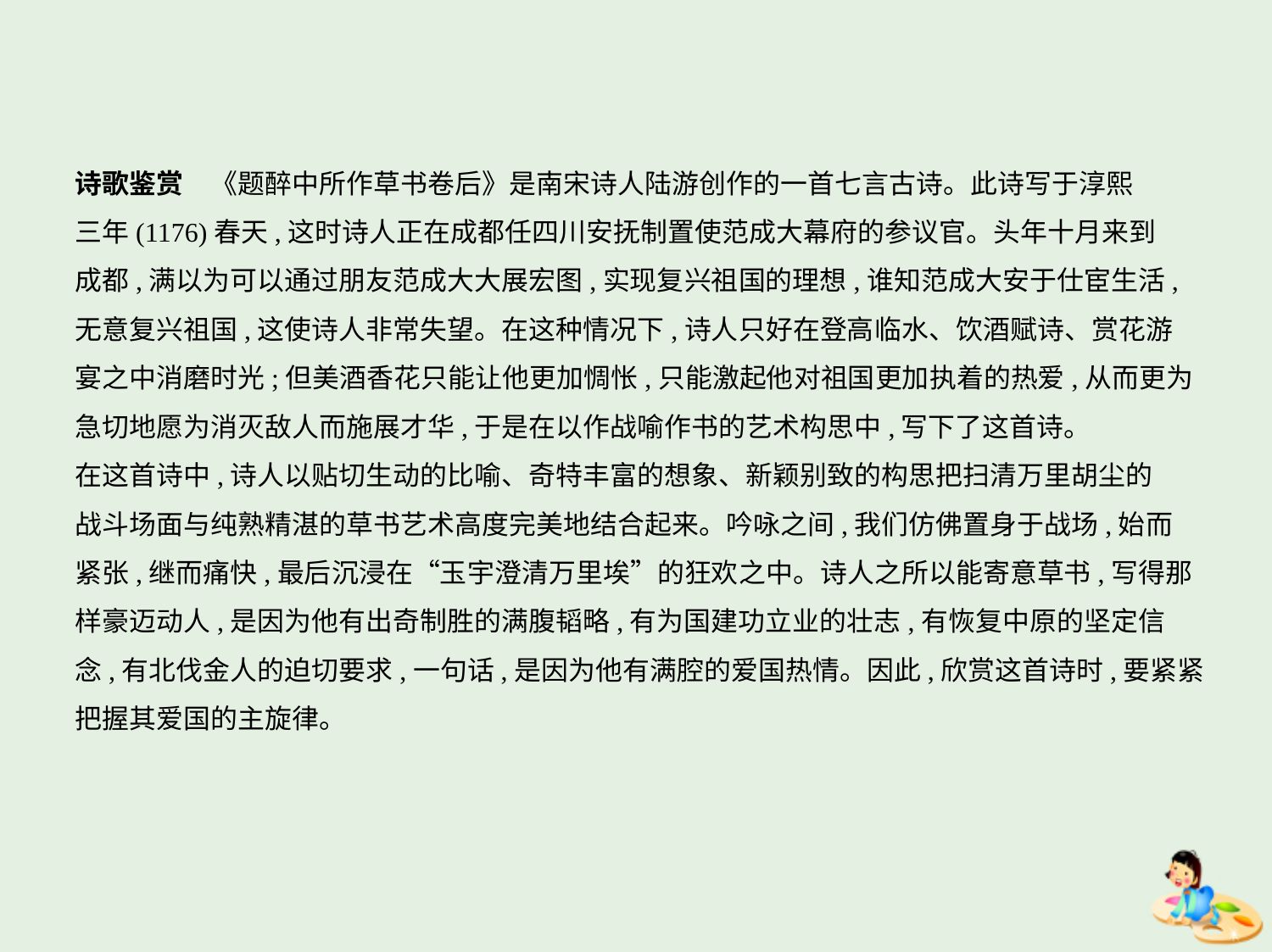

诗歌鉴赏　《题醉中所作草书卷后》是南宋诗人陆游创作的一首七言古诗。此诗写于淳熙
三年(1176)春天,这时诗人正在成都任四川安抚制置使范成大幕府的参议官。头年十月来到
成都,满以为可以通过朋友范成大大展宏图,实现复兴祖国的理想,谁知范成大安于仕宦生活,
无意复兴祖国,这使诗人非常失望。在这种情况下,诗人只好在登高临水、饮酒赋诗、赏花游
宴之中消磨时光;但美酒香花只能让他更加惆怅,只能激起他对祖国更加执着的热爱,从而更为
急切地愿为消灭敌人而施展才华,于是在以作战喻作书的艺术构思中,写下了这首诗。
在这首诗中,诗人以贴切生动的比喻、奇特丰富的想象、新颖别致的构思把扫清万里胡尘的
战斗场面与纯熟精湛的草书艺术高度完美地结合起来。吟咏之间,我们仿佛置身于战场,始而
紧张,继而痛快,最后沉浸在“玉宇澄清万里埃”的狂欢之中。诗人之所以能寄意草书,写得那
样豪迈动人,是因为他有出奇制胜的满腹韬略,有为国建功立业的壮志,有恢复中原的坚定信
念,有北伐金人的迫切要求,一句话,是因为他有满腔的爱国热情。因此,欣赏这首诗时,要紧紧
把握其爱国的主旋律。